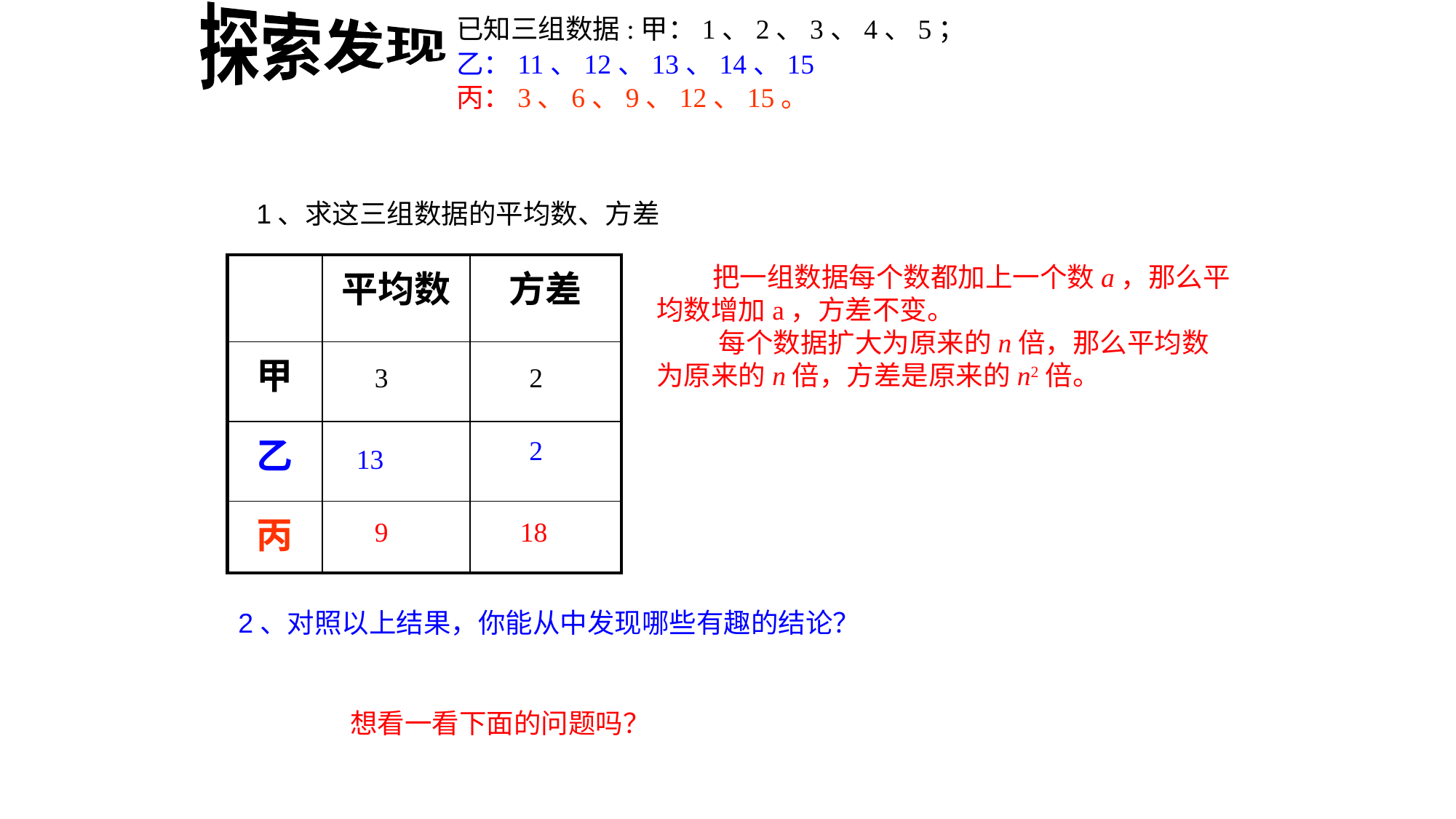

探索发现
已知三组数据:甲：1、2、3、4、5；
乙：11、12、13、14、15
丙：3、6、9、12、15。
1、求这三组数据的平均数、方差
|  | 平均数 | 方差 |
| --- | --- | --- |
| 甲 |  |  |
| 乙 |  |  |
| 丙 |  |  |
        把一组数据每个数都加上一个数a，那么平均数增加a，方差不变。
         每个数据扩大为原来的n倍，那么平均数为原来的n倍，方差是原来的n2倍。
3
2
2
13
9
18
2、对照以上结果，你能从中发现哪些有趣的结论？
想看一看下面的问题吗？